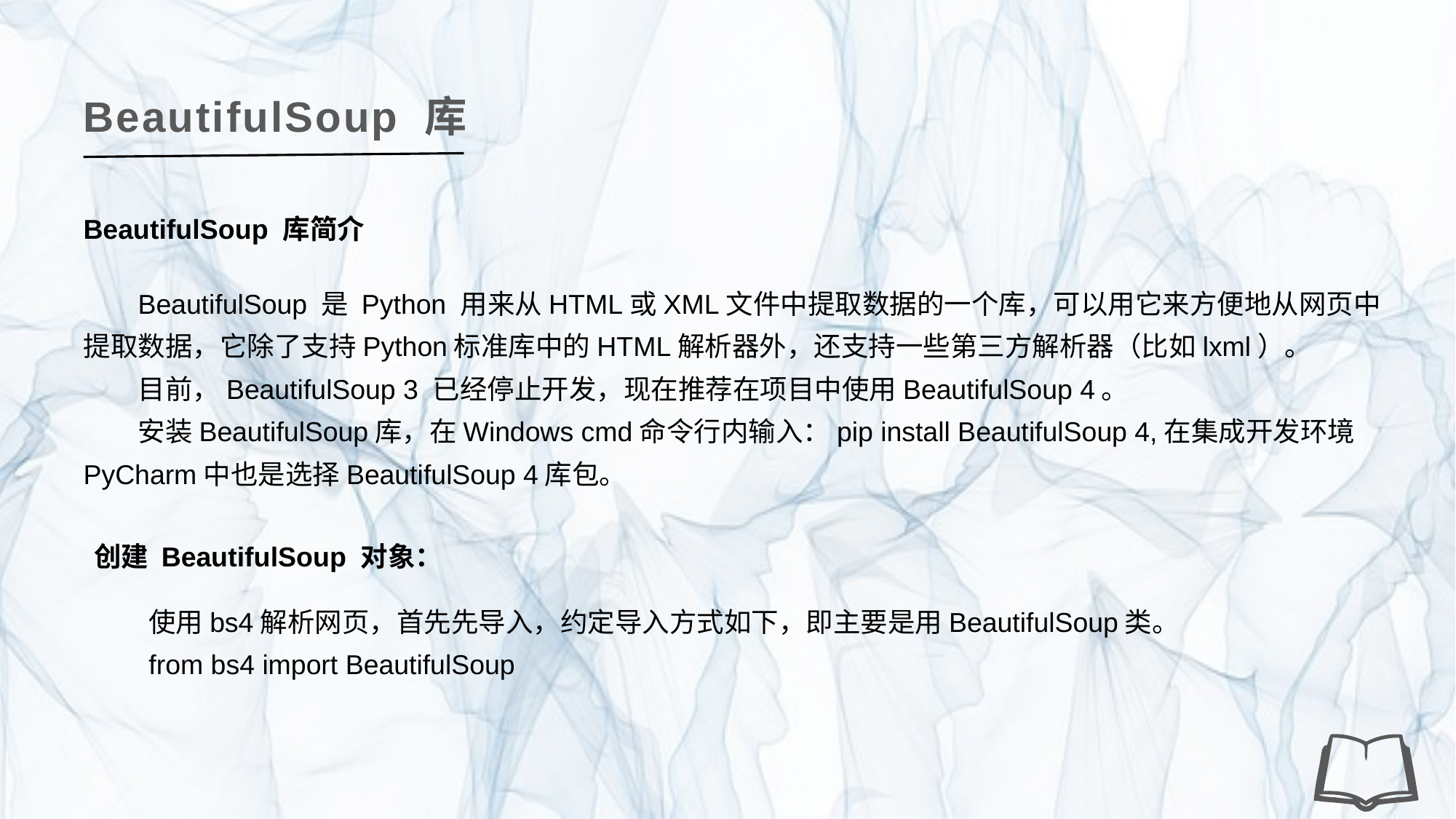

BeautifulSoup 库
BeautifulSoup 库简介

BeautifulSoup 是 Python 用来从HTML或XML文件中提取数据的一个库，可以用它来方便地从网页中提取数据，它除了支持Python标准库中的HTML解析器外，还支持一些第三方解析器（比如lxml）。
目前，BeautifulSoup 3 已经停止开发，现在推荐在项目中使用BeautifulSoup 4。
安装BeautifulSoup库，在Windows cmd命令行内输入：pip install BeautifulSoup 4,在集成开发环境PyCharm中也是选择BeautifulSoup 4库包。
创建 BeautifulSoup 对象：

使用bs4解析网页，首先先导入，约定导入方式如下，即主要是用BeautifulSoup类。
from bs4 import BeautifulSoup

7